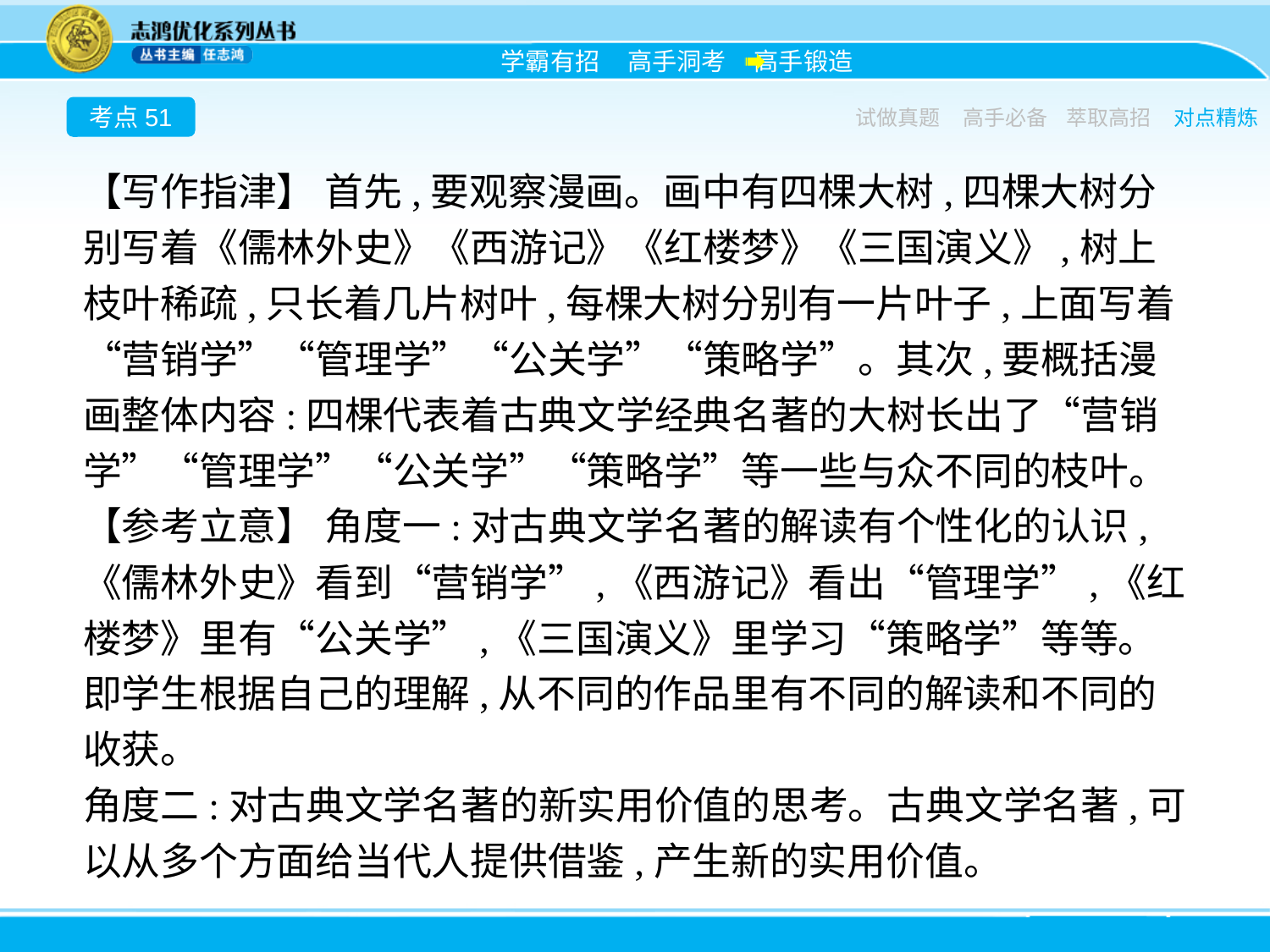

考点51
试做真题
高手必备
萃取高招
对点精炼
【写作指津】 首先,要观察漫画。画中有四棵大树,四棵大树分别写着《儒林外史》《西游记》《红楼梦》《三国演义》,树上枝叶稀疏,只长着几片树叶,每棵大树分别有一片叶子,上面写着“营销学”“管理学”“公关学”“策略学”。其次,要概括漫画整体内容:四棵代表着古典文学经典名著的大树长出了“营销学”“管理学”“公关学”“策略学”等一些与众不同的枝叶。
【参考立意】 角度一:对古典文学名著的解读有个性化的认识,《儒林外史》看到“营销学”,《西游记》看出“管理学”,《红楼梦》里有“公关学”,《三国演义》里学习“策略学”等等。即学生根据自己的理解,从不同的作品里有不同的解读和不同的收获。
角度二:对古典文学名著的新实用价值的思考。古典文学名著,可以从多个方面给当代人提供借鉴,产生新的实用价值。